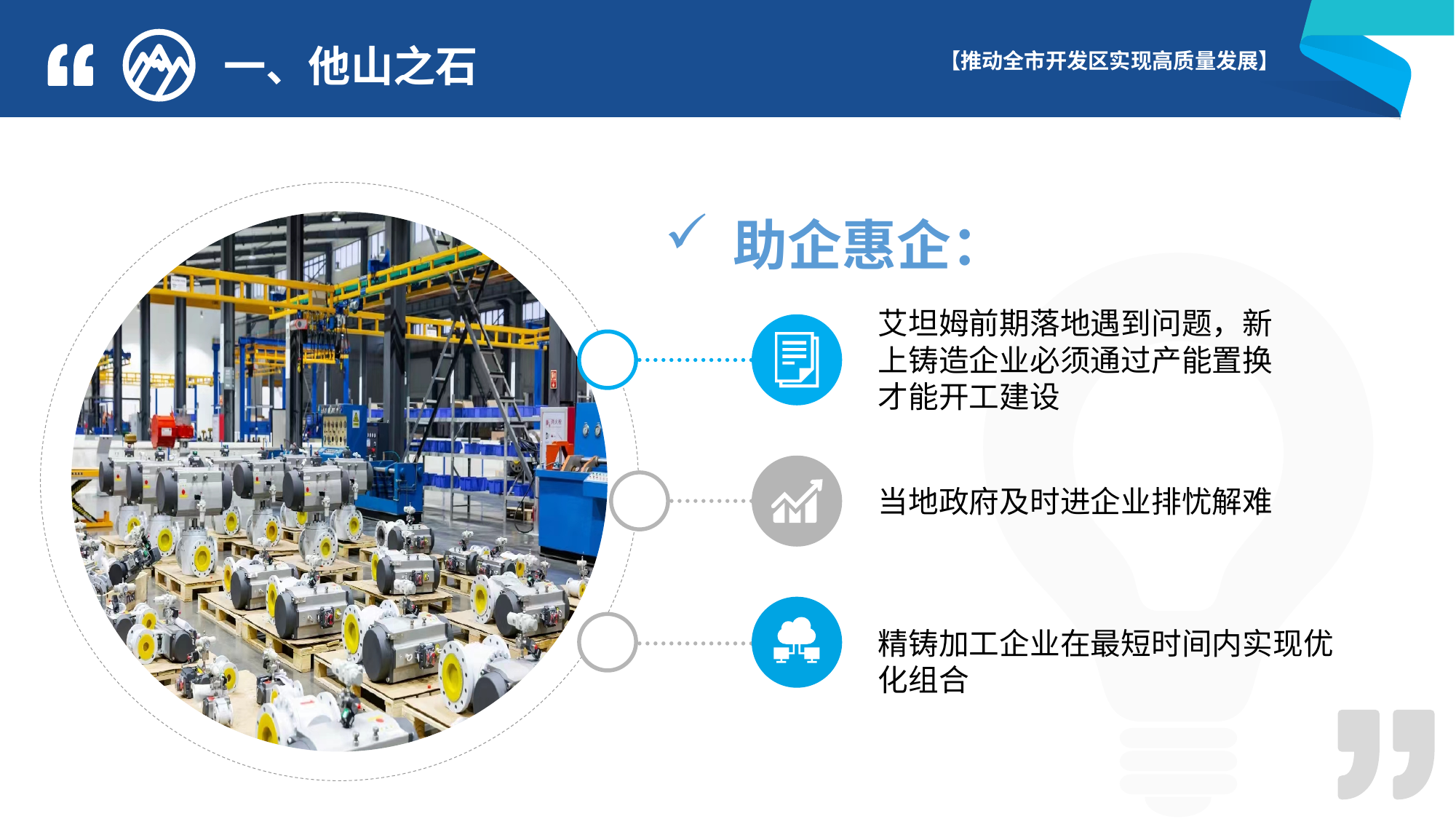

一、他山之石

助企惠企：

艾坦姆前期落地遇到问题，新上铸造企业必须通过产能置换才能开工建设

当地政府及时进企业排忧解难

精铸加工企业在最短时间内实现优化组合